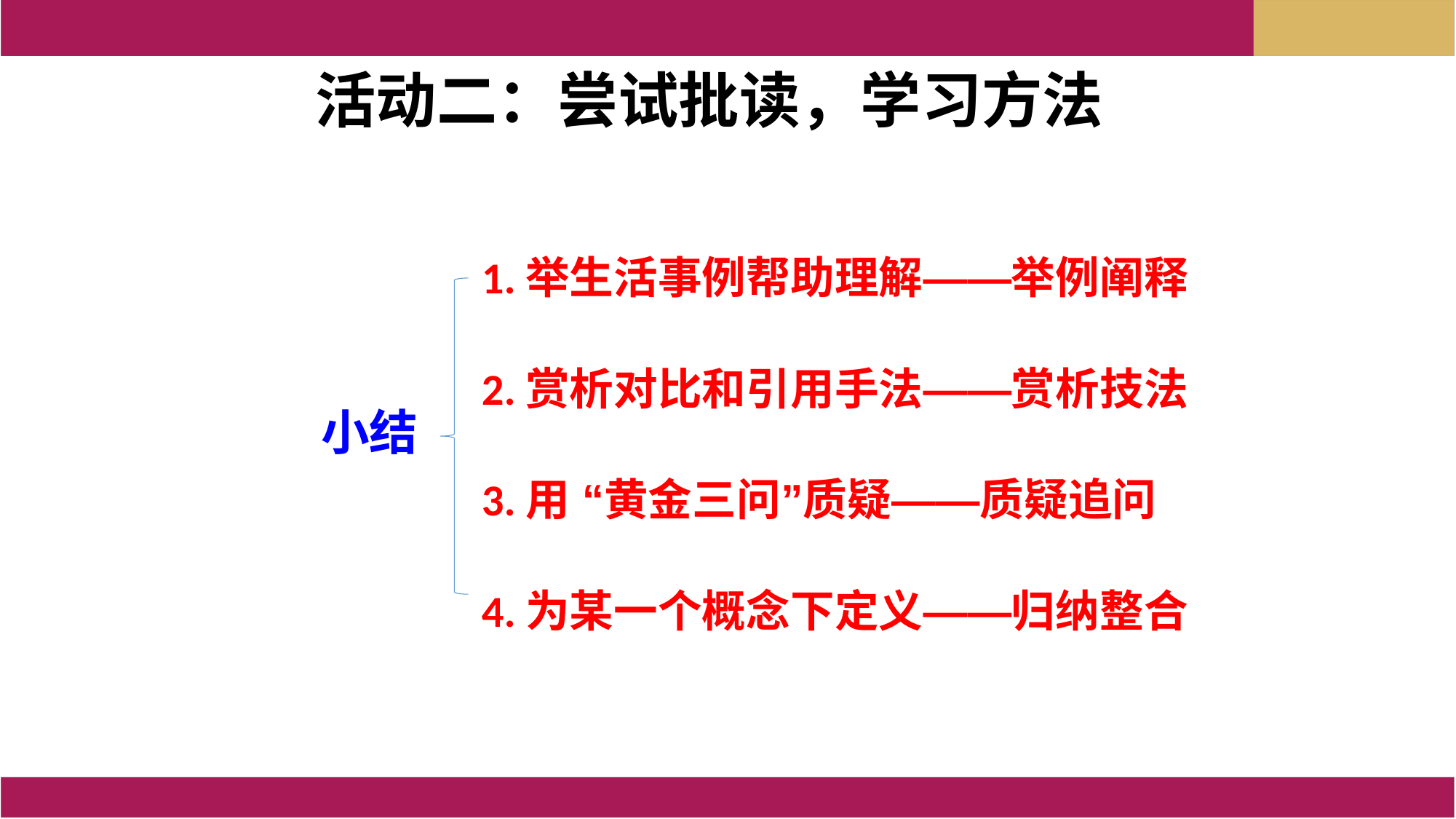

活动二：尝试批读，学习方法
1.举生活事例帮助理解——举例阐释

2.赏析对比和引用手法——赏析技法

3.用 “黄金三问”质疑——质疑追问

4.为某一个概念下定义——归纳整合

小结